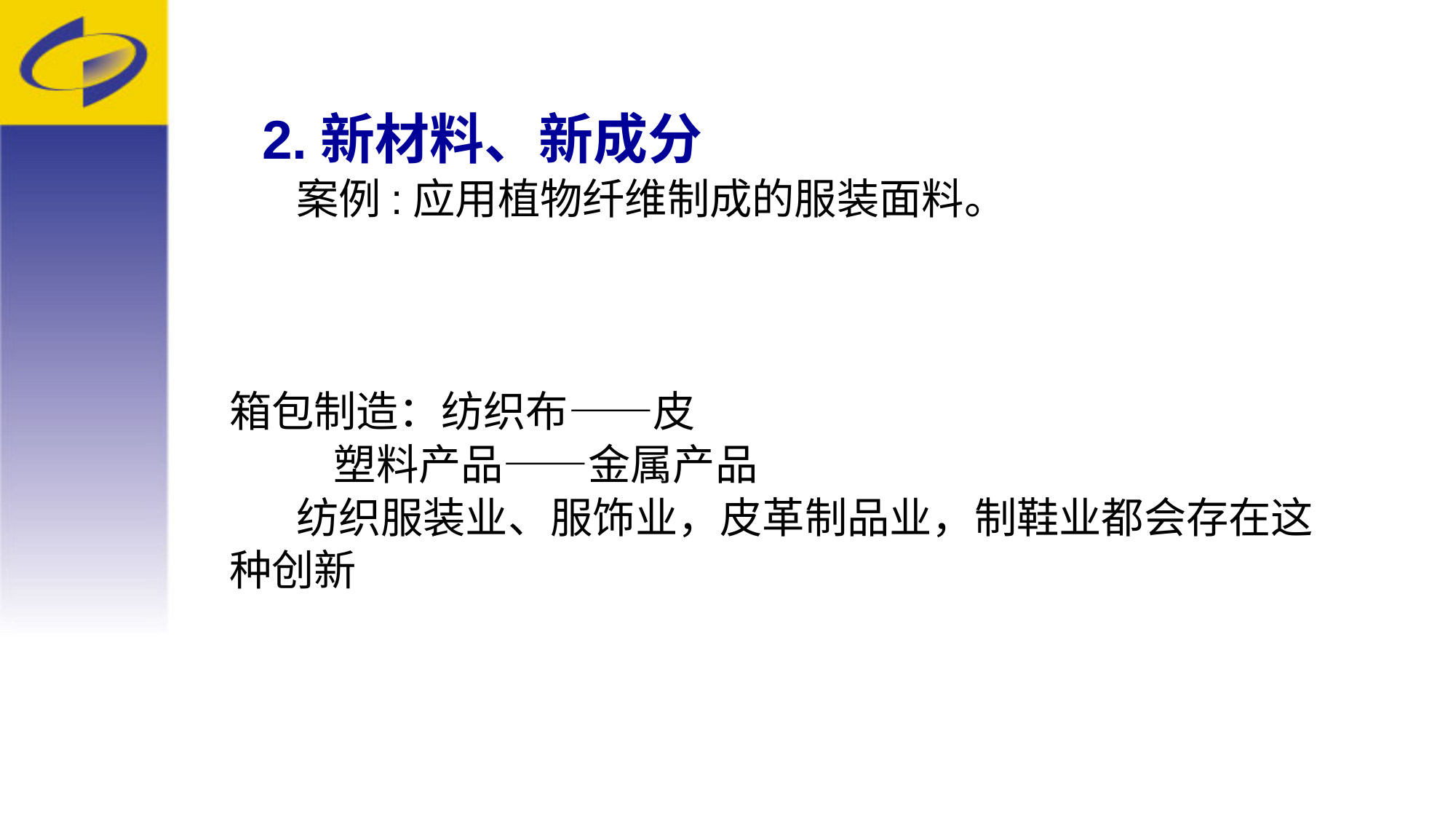

2.新材料、新成分
      案例:应用植物纤维制成的服装面料。

箱包制造：纺织布——皮
          塑料产品——金属产品
      纺织服装业、服饰业，皮革制品业，制鞋业都会存在这种创新